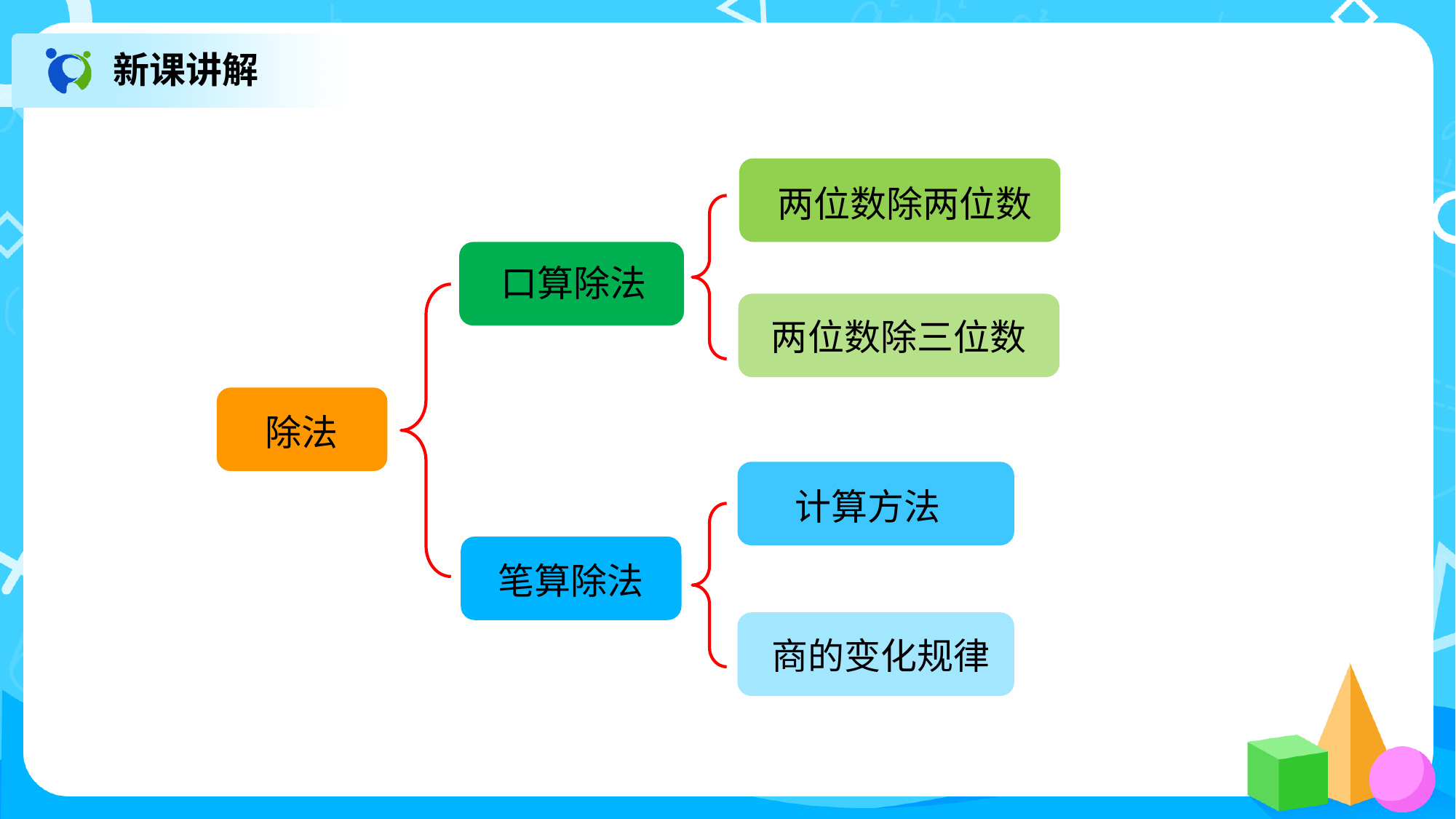

新课讲解

两位数除两位数

口算除法

两位数除三位数

除法

计算方法

笔算除法

  商的变化规律